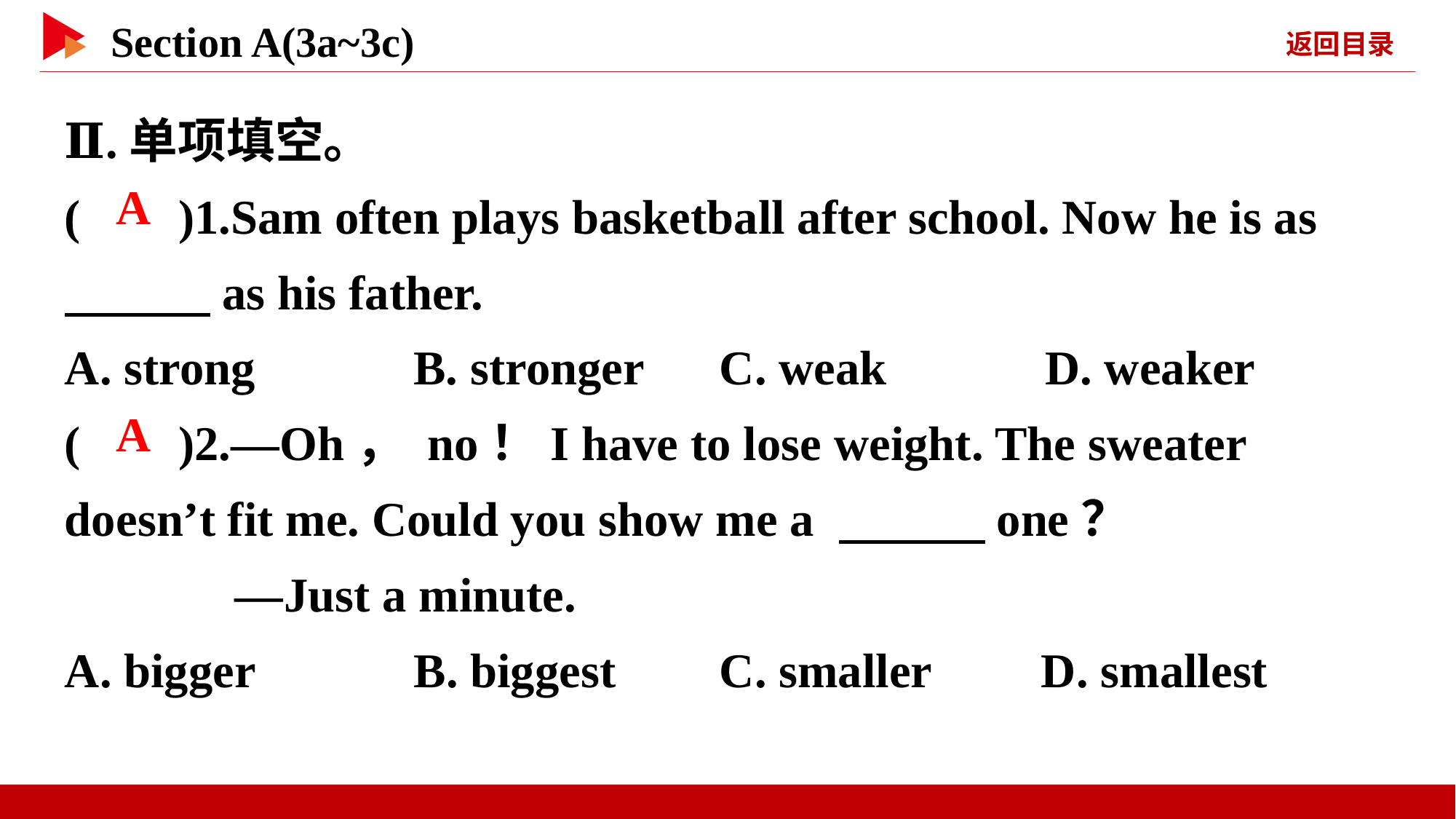

Ⅱ.单项填空。
(        )1.Sam often plays basketball after school. Now he is as 　　　as his father.
A. strong             B. stronger	C. weak             D. weaker
(        )2.—Oh， no！I have to lose weight. The sweater doesn’t fit me. Could you show me a 　　　one？
              —Just a minute.
A. bigger             B. biggest	C. smaller         D. smallest
   A
   A